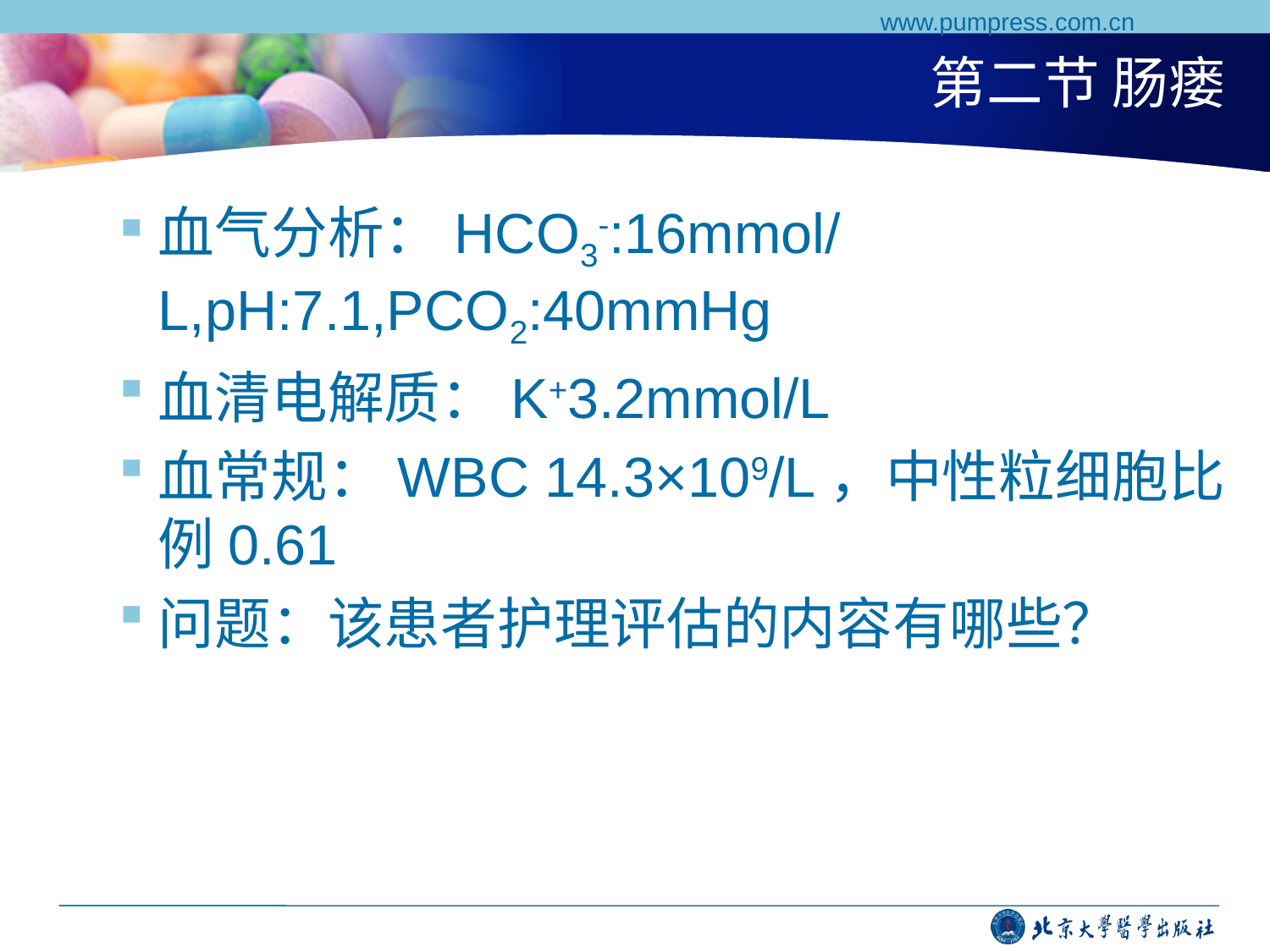

www.pumpress.com.cn
# 第二节 肠瘘
血气分析：HCO3-:16mmol/L,pH:7.1,PCO2:40mmHg
血清电解质：K+3.2mmol/L
血常规：WBC 14.3×109/L，中性粒细胞比例0.61
问题：该患者护理评估的内容有哪些？